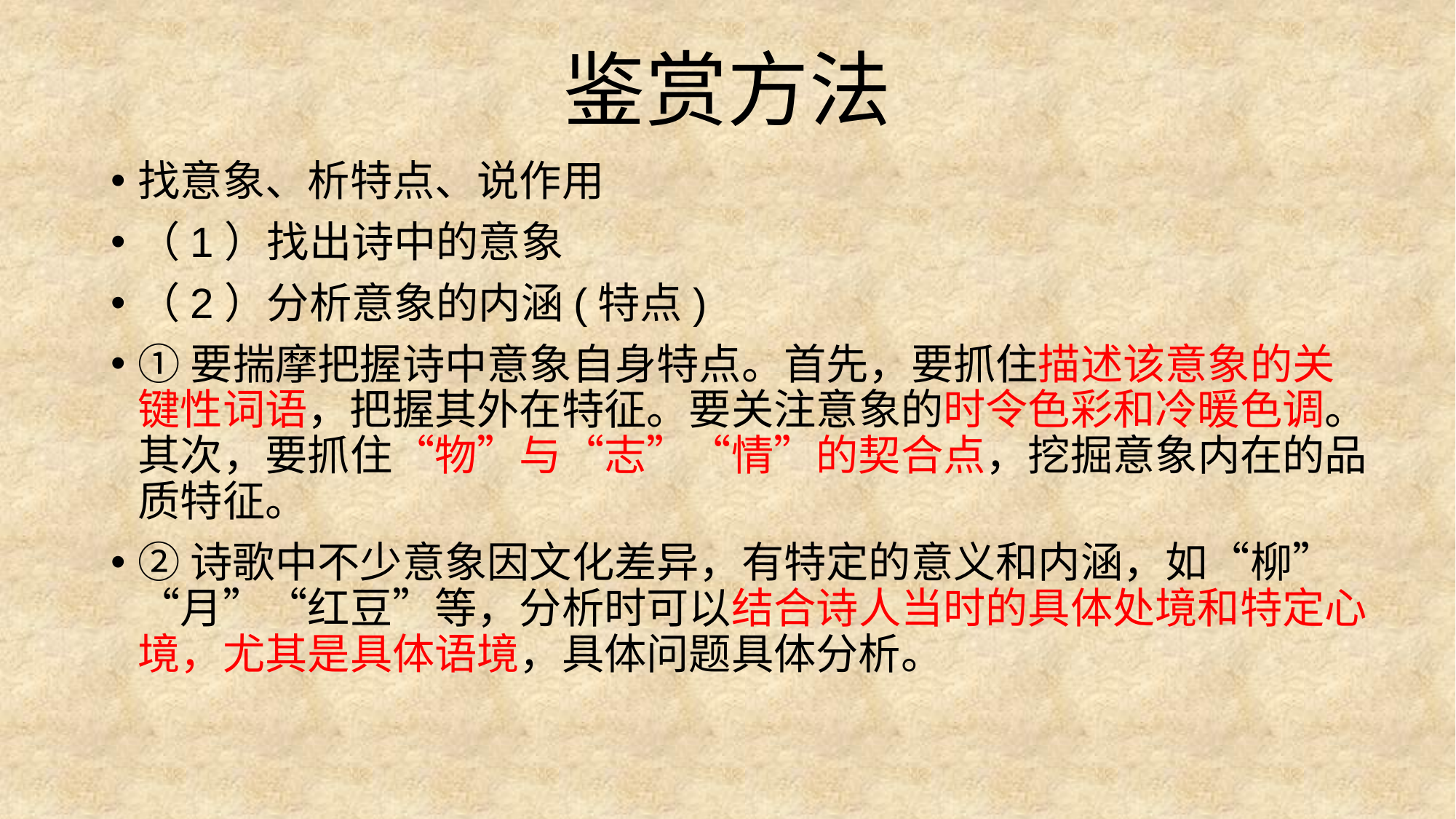

# 鉴赏方法
找意象、析特点、说作用
（1）找出诗中的意象
（2）分析意象的内涵(特点)
①要揣摩把握诗中意象自身特点。首先，要抓住描述该意象的关键性词语，把握其外在特征。要关注意象的时令色彩和冷暖色调。其次，要抓住“物”与“志”“情”的契合点，挖掘意象内在的品质特征。
②诗歌中不少意象因文化差异，有特定的意义和内涵，如“柳”“月”“红豆”等，分析时可以结合诗人当时的具体处境和特定心境，尤其是具体语境，具体问题具体分析。